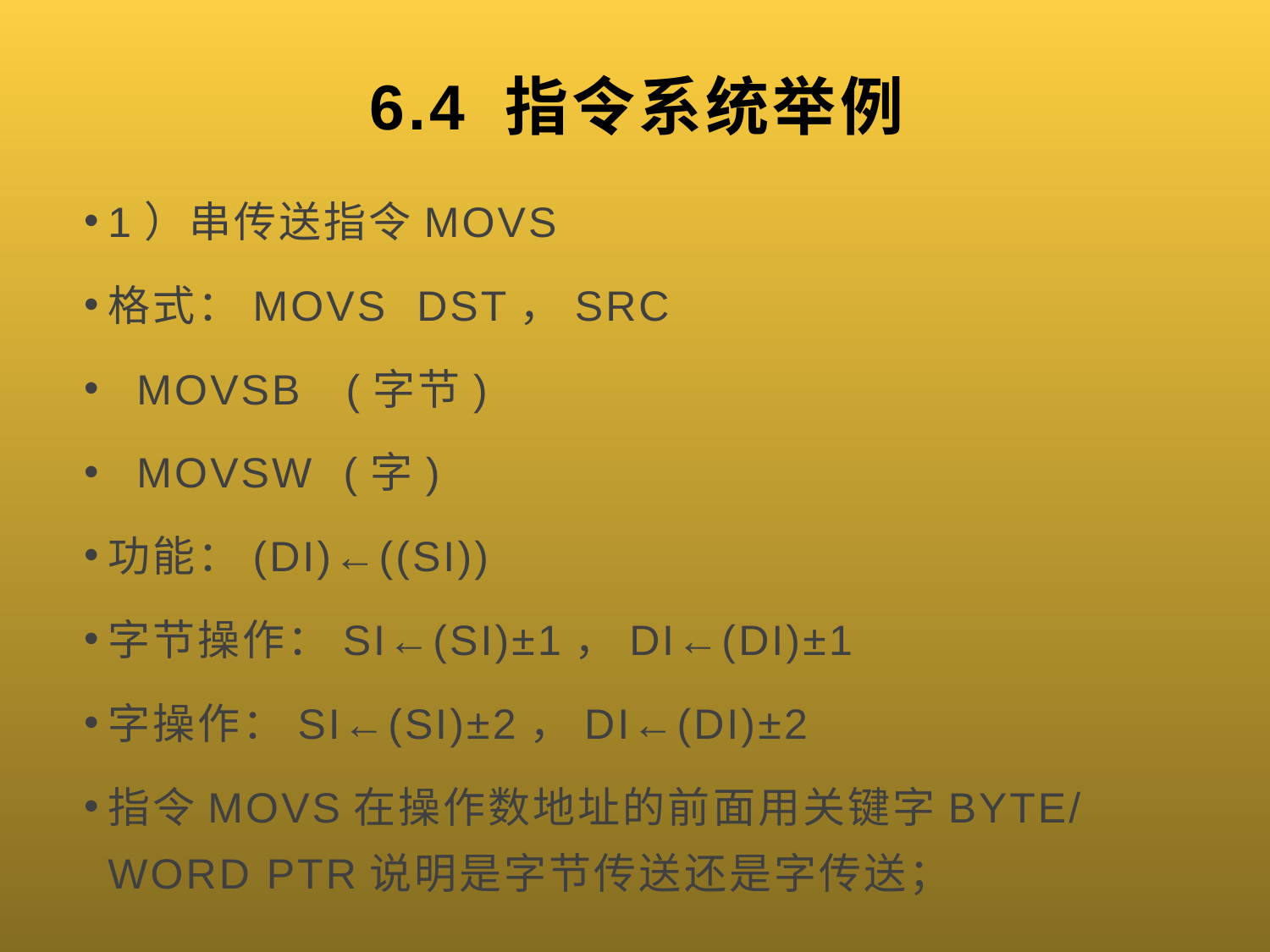

# 6.4 指令系统举例
1）串传送指令MOVS
格式：MOVS  DST，SRC
  MOVSB   (字节)
  MOVSW  (字)
功能：(DI)←((SI))
字节操作：SI←(SI)±1，DI←(DI)±1
字操作：SI←(SI)±2，DI←(DI)±2
指令MOVS在操作数地址的前面用关键字BYTE/WORD PTR说明是字节传送还是字传送；